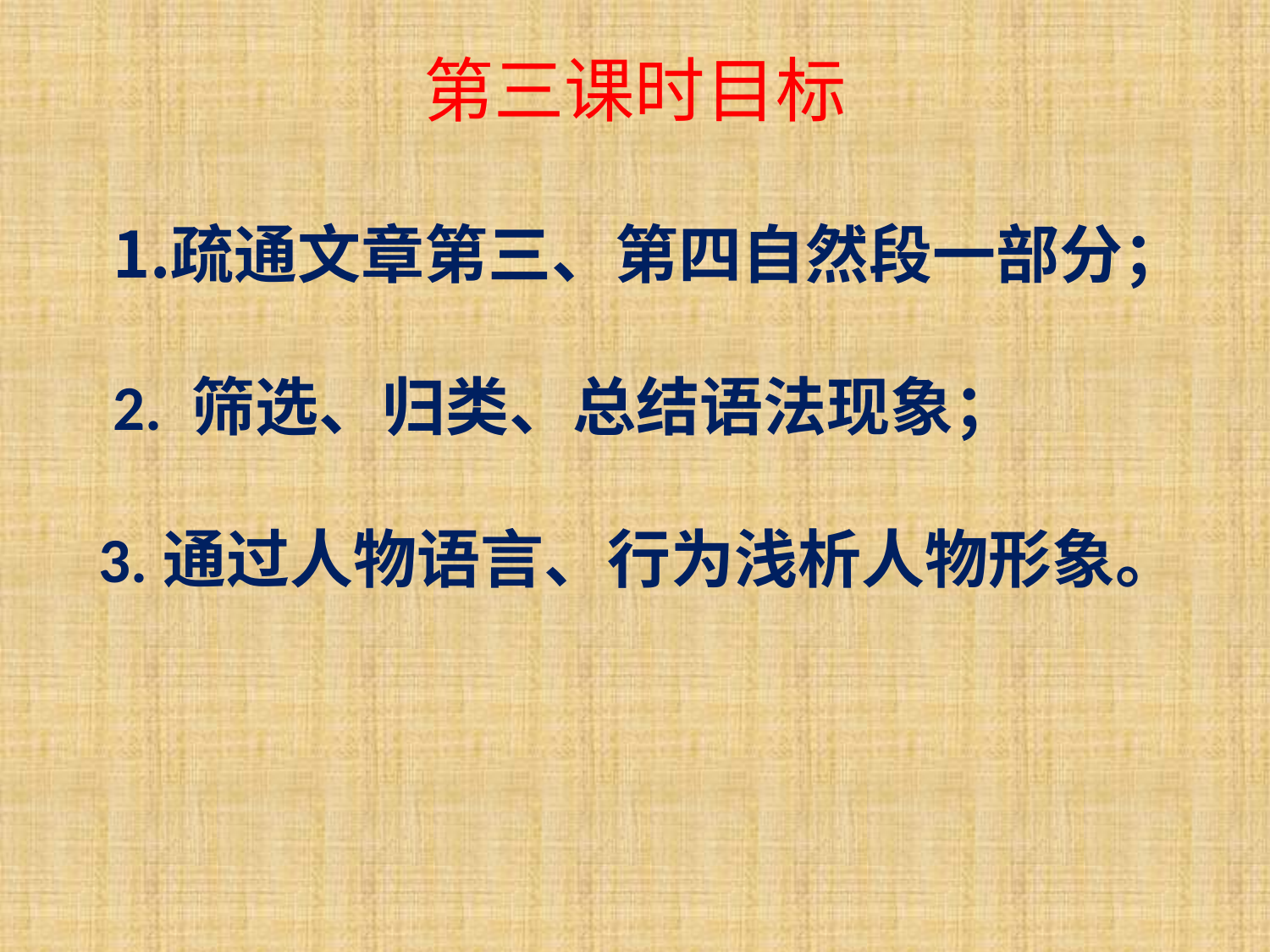

第三课时目标
疏通文章第三、第四自然段一部分；

       2. 筛选、归类、总结语法现象；

      3.通过人物语言、行为浅析人物形象。